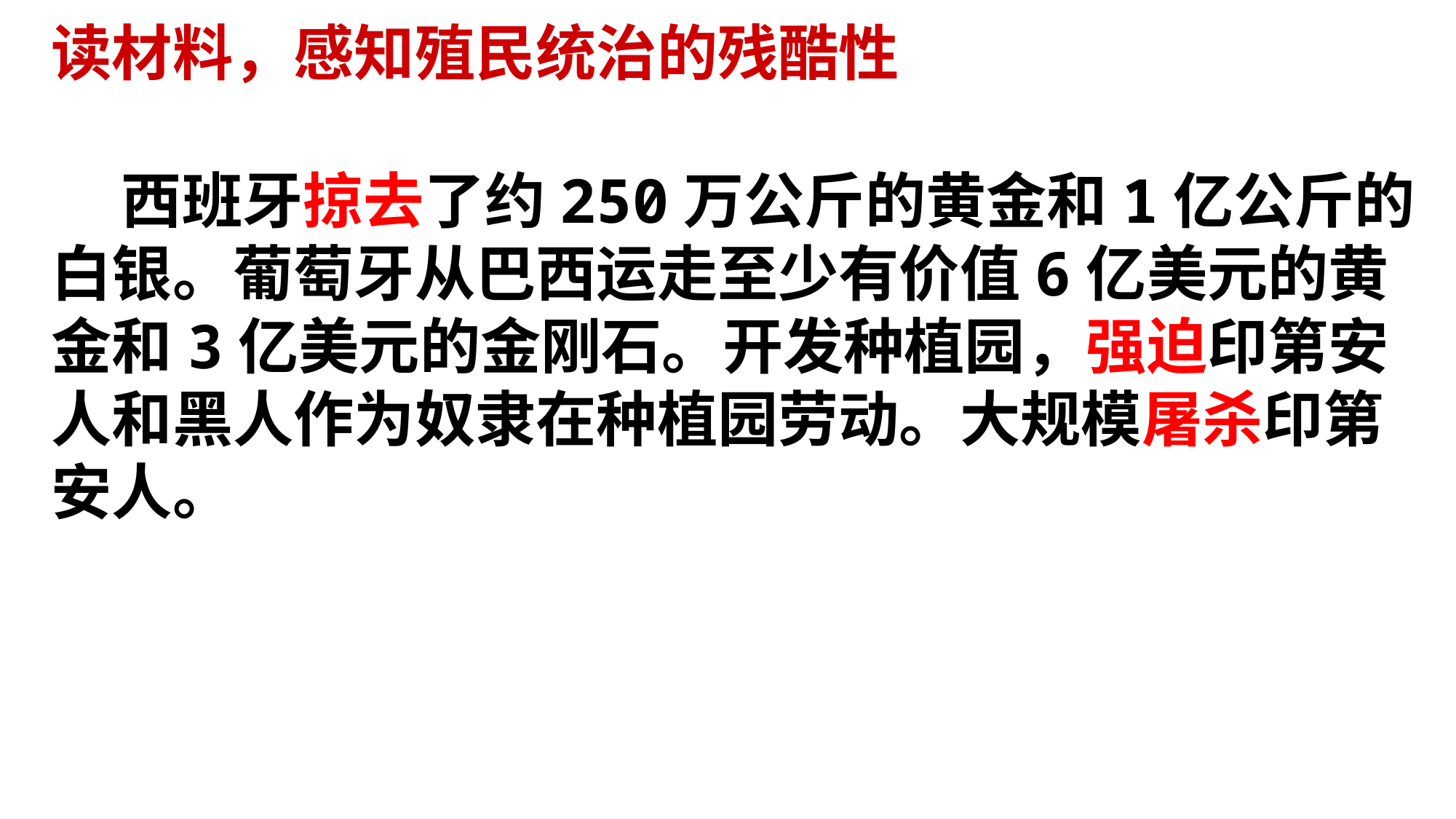

读材料，感知殖民统治的残酷性
    西班牙掠去了约250万公斤的黄金和1亿公斤的白银。葡萄牙从巴西运走至少有价值6亿美元的黄金和3亿美元的金刚石。开发种植园，强迫印第安人和黑人作为奴隶在种植园劳动。大规模屠杀印第安人。